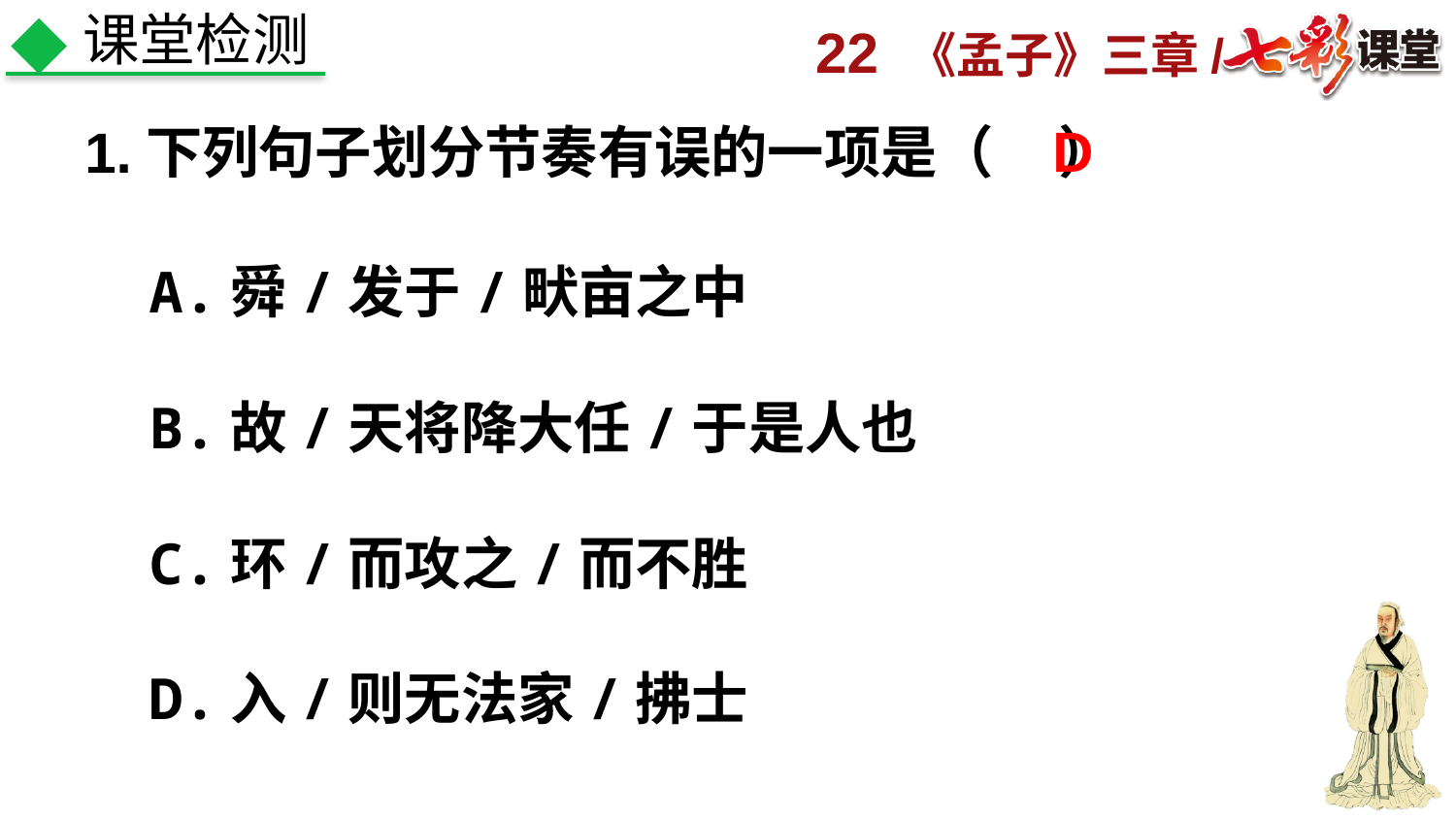

课堂检测

D
1.下列句子划分节奏有误的一项是（     ）
A.舜/发于/畎亩之中
B.故/天将降大任/于是人也
C.环/而攻之/而不胜
D.入/则无法家/拂士